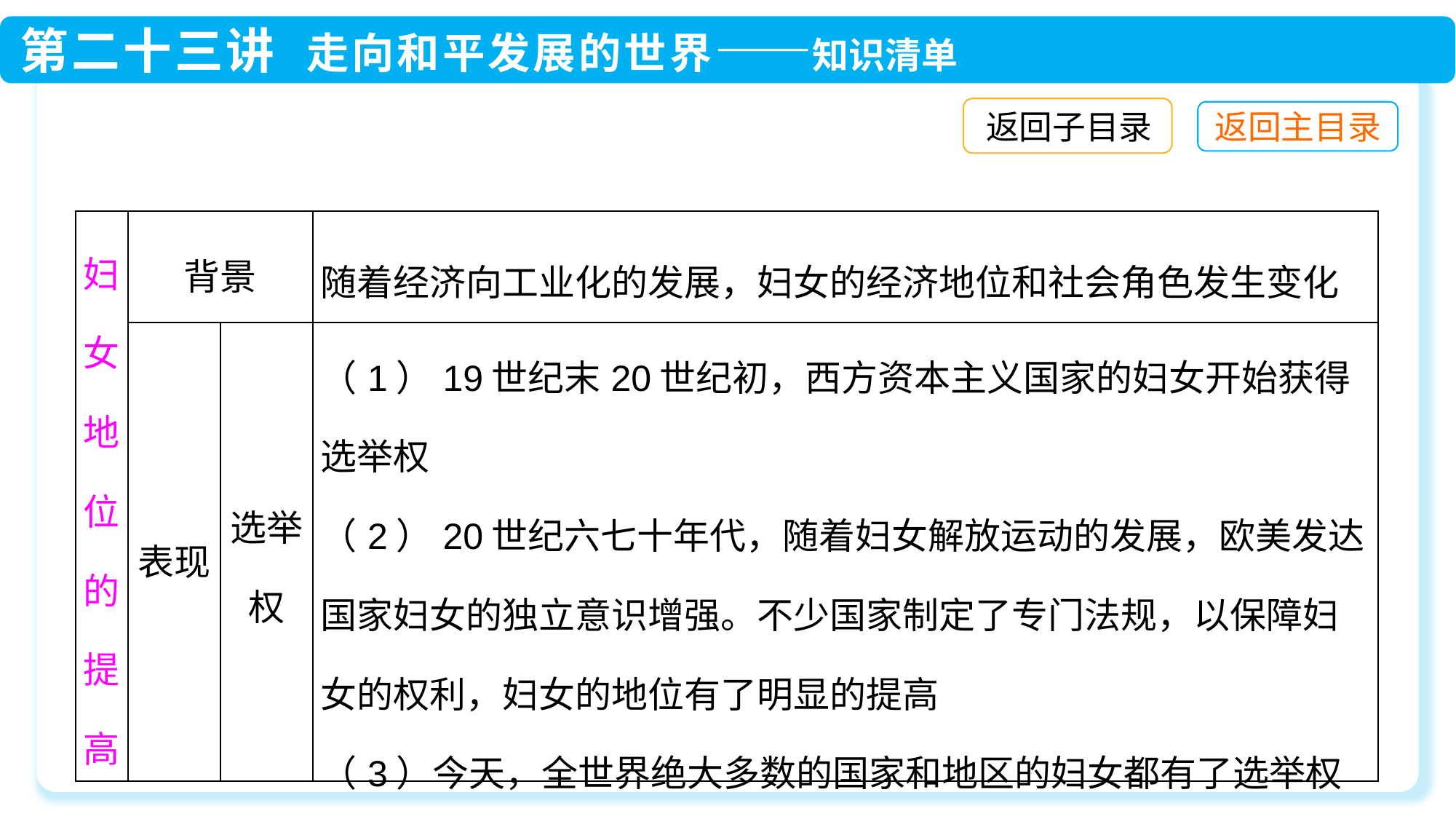

返回子目录
| 妇女地位的提高 | 背景 |  | 随着经济向工业化的发展，妇女的经济地位和社会角色发生变化 |
| --- | --- | --- | --- |
|  | 表现 | 选举权 | （1）19世纪末20世纪初，西方资本主义国家的妇女开始获得选举权 （2）20世纪六七十年代，随着妇女解放运动的发展，欧美发达国家妇女的独立意识增强。不少国家制定了专门法规，以保障妇女的权利，妇女的地位有了明显的提高 （3）今天，全世界绝大多数的国家和地区的妇女都有了选举权 |